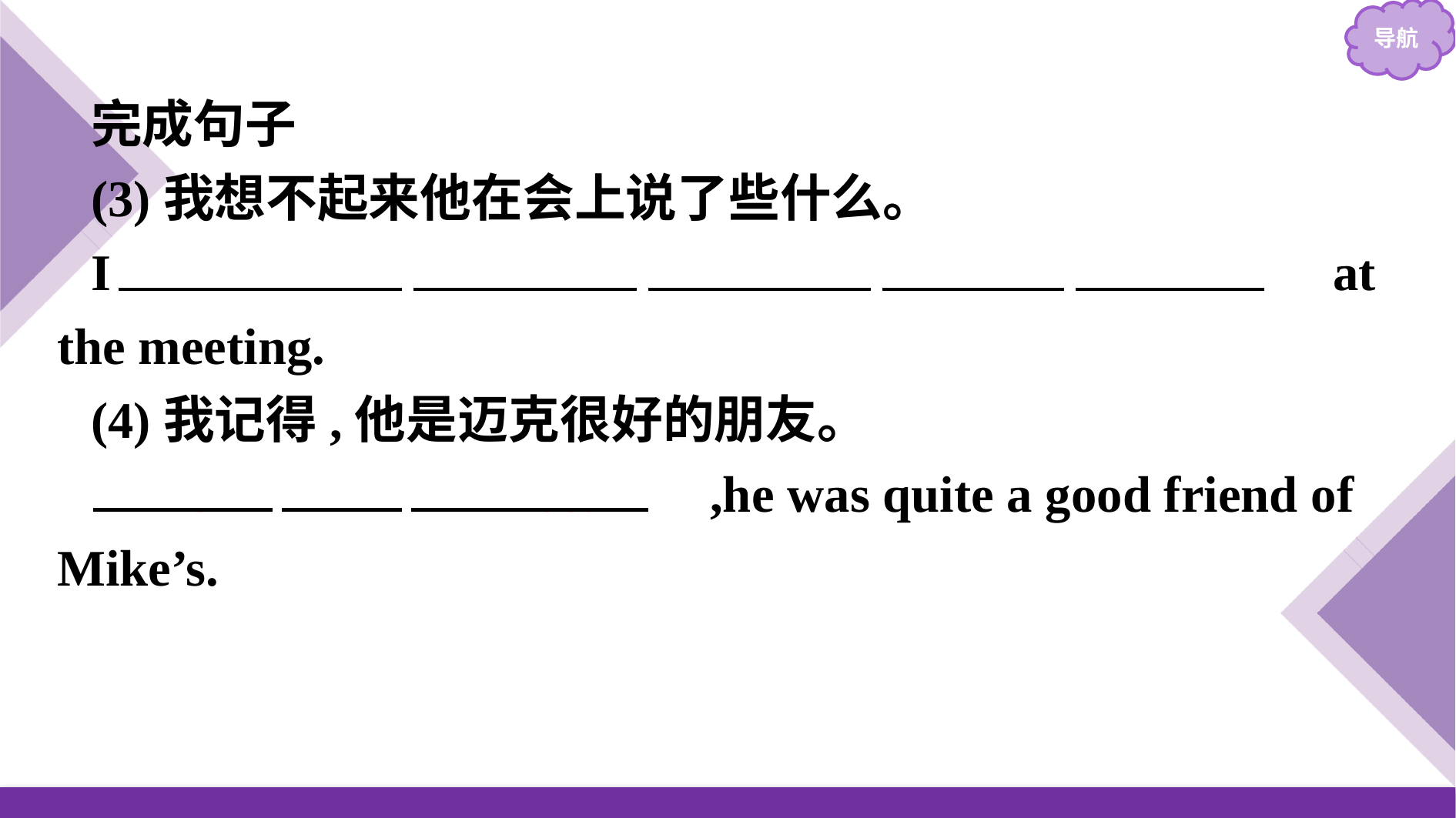

完成句子
(3)我想不起来他在会上说了些什么。
I 　don’t　 　recall　 　what　 　he　 　said　 at the meeting.
(4)我记得,他是迈克很好的朋友。
　As　 　I　 　recall　,he was quite a good friend of Mike’s.